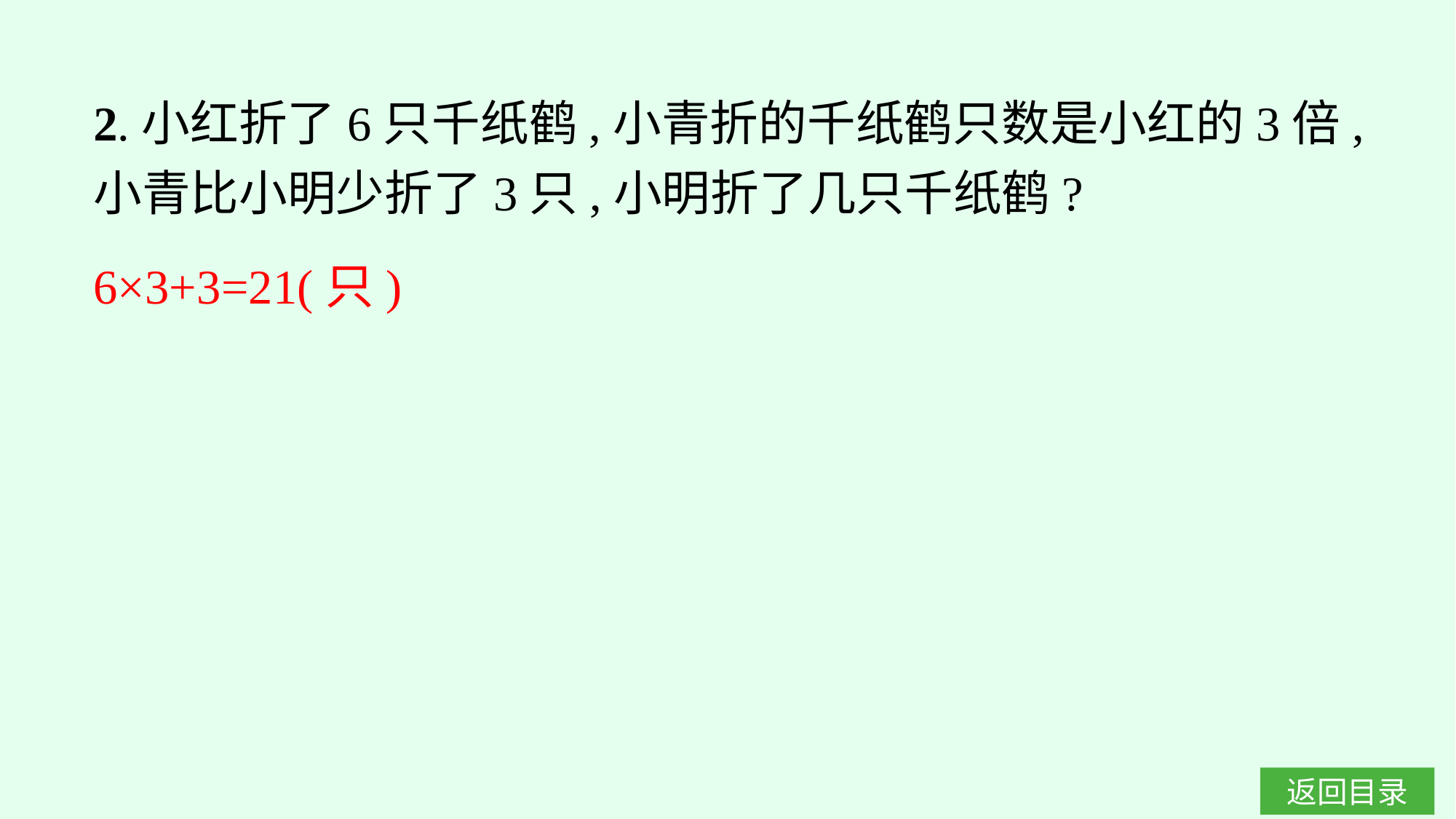

2.小红折了6只千纸鹤,小青折的千纸鹤只数是小红的3倍,小青比小明少折了3只,小明折了几只千纸鹤?
6×3+3=21(只)